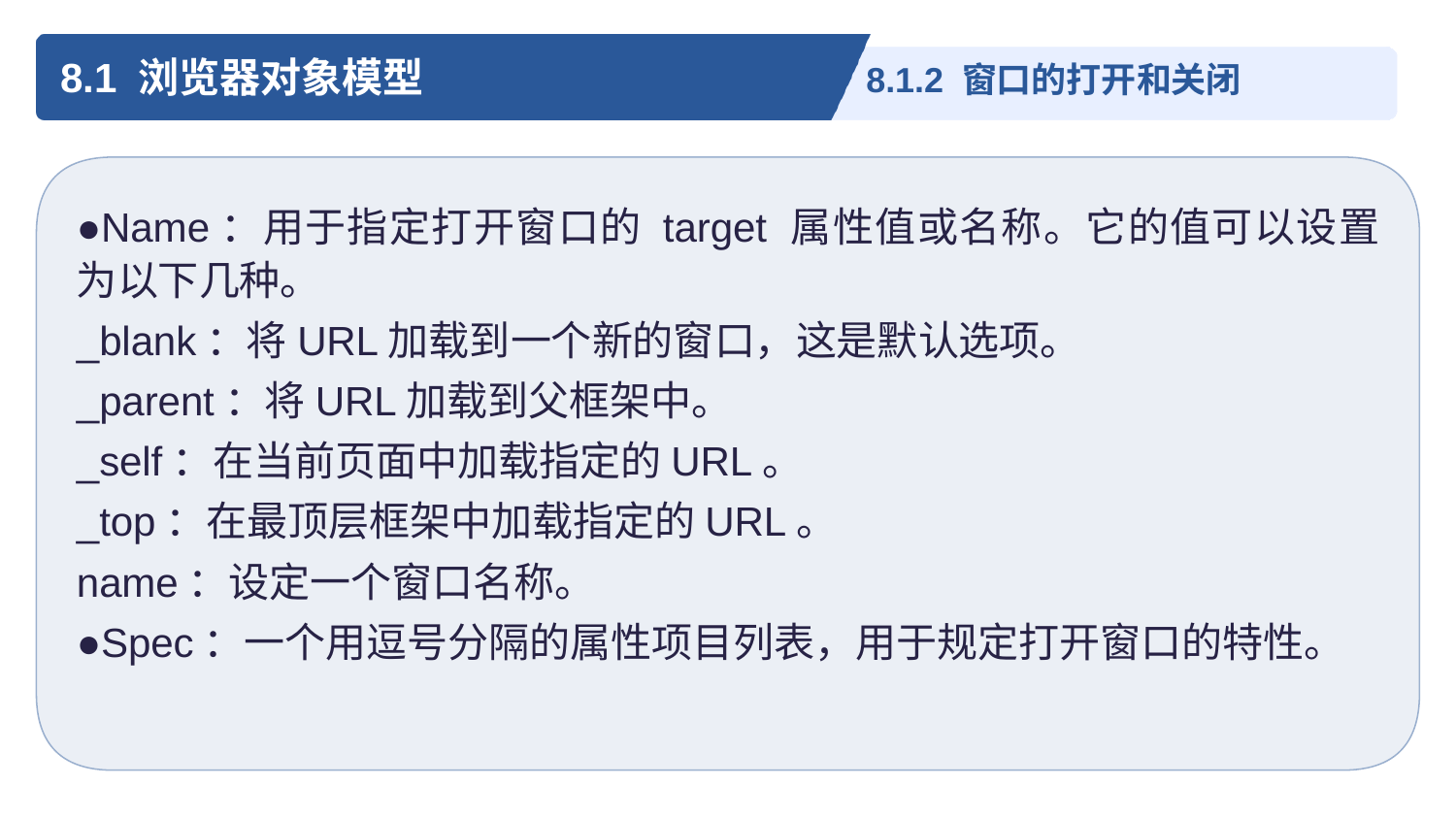

8.1 浏览器对象模型
8.1.2 窗口的打开和关闭

●Name：用于指定打开窗口的 target 属性值或名称。它的值可以设置为以下几种。
_blank：将URL加载到一个新的窗口，这是默认选项。
_parent：将URL加载到父框架中。
_self：在当前页面中加载指定的URL。
_top：在最顶层框架中加载指定的URL。
name：设定一个窗口名称。
●Spec：一个用逗号分隔的属性项目列表，用于规定打开窗口的特性。